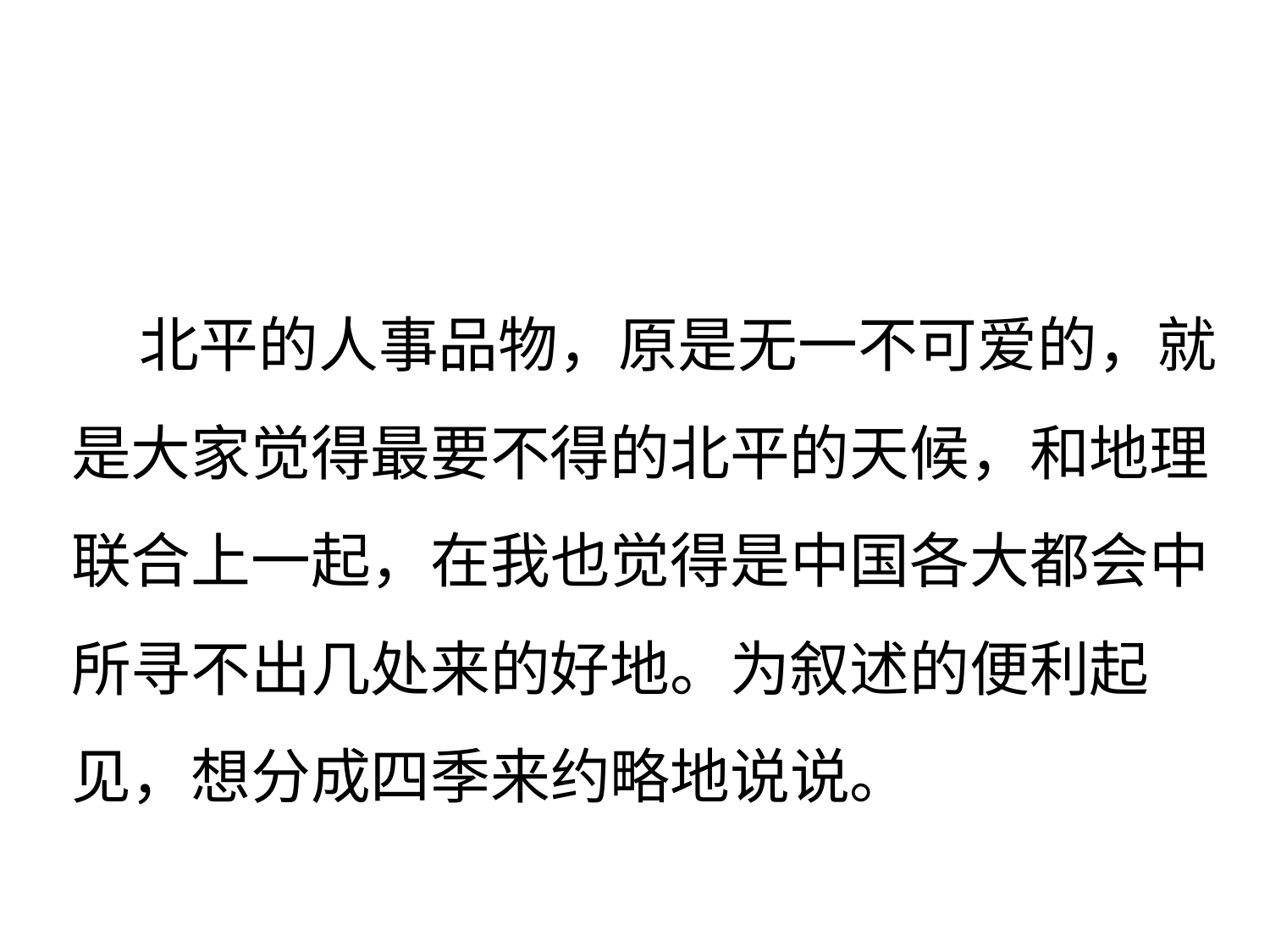

北平的人事品物，原是无一不可爱的，就是大家觉得最要不得的北平的天候，和地理联合上一起，在我也觉得是中国各大都会中所寻不出几处来的好地。为叙述的便利起见，想分成四季来约略地说说。